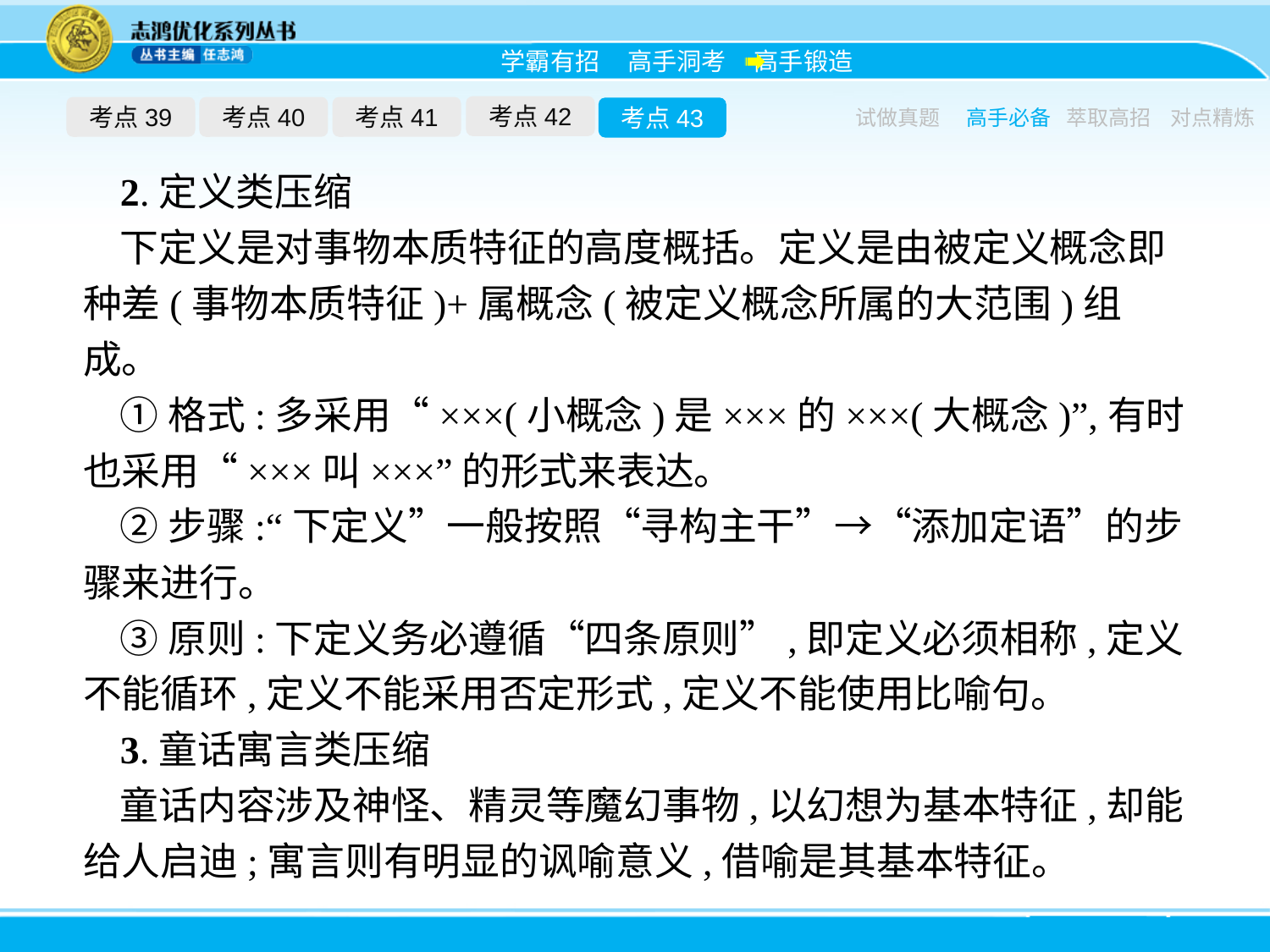

考点42
考点39
考点40
考点41
考点43
试做真题
高手必备
萃取高招
对点精炼
2.定义类压缩
下定义是对事物本质特征的高度概括。定义是由被定义概念即种差(事物本质特征)+属概念(被定义概念所属的大范围)组成。
①格式:多采用“×××(小概念)是×××的×××(大概念)”,有时也采用“×××叫×××”的形式来表达。
②步骤:“下定义”一般按照“寻构主干”→“添加定语”的步骤来进行。
③原则:下定义务必遵循“四条原则”,即定义必须相称,定义不能循环,定义不能采用否定形式,定义不能使用比喻句。
3.童话寓言类压缩
童话内容涉及神怪、精灵等魔幻事物,以幻想为基本特征,却能给人启迪;寓言则有明显的讽喻意义,借喻是其基本特征。